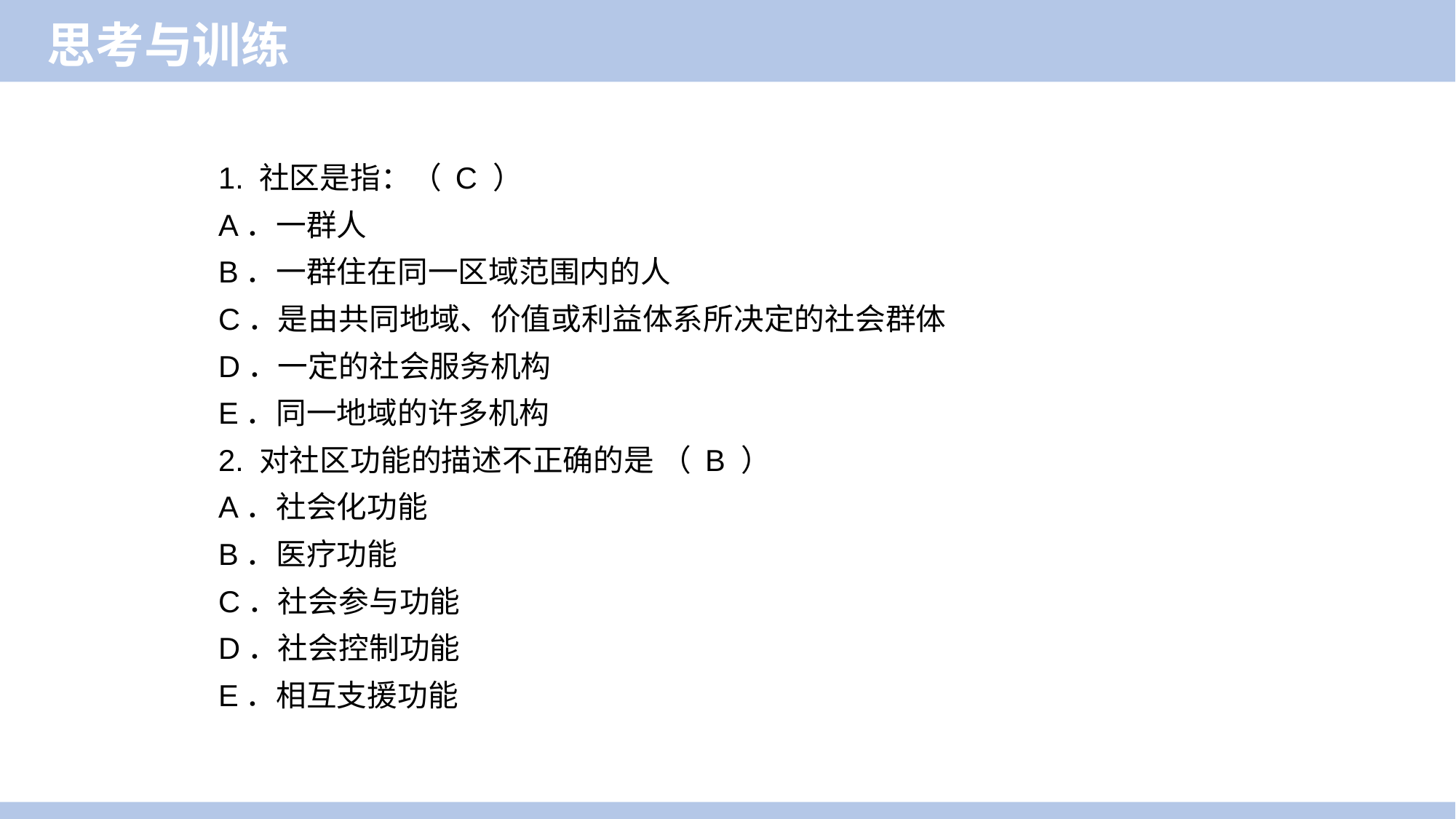

思考与训练
1. 社区是指：（ C ）
A．一群人
B．一群住在同一区域范围内的人
C．是由共同地域、价值或利益体系所决定的社会群体
D．一定的社会服务机构
E．同一地域的许多机构
2. 对社区功能的描述不正确的是 （ B ）
A．社会化功能
B．医疗功能
C．社会参与功能
D．社会控制功能
E．相互支援功能